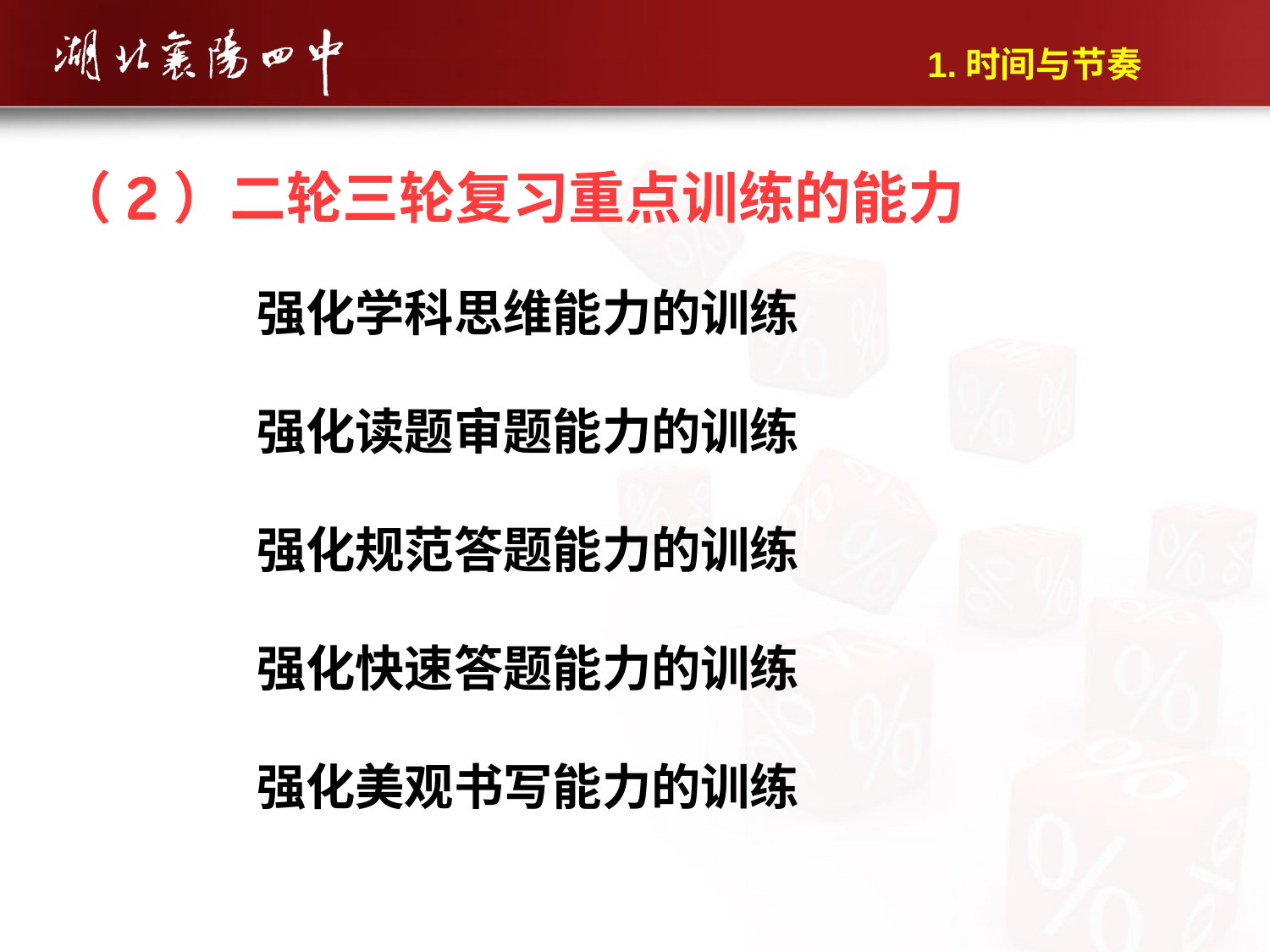

1.时间与节奏
（2）二轮三轮复习重点训练的能力
强化学科思维能力的训练
强化读题审题能力的训练
强化规范答题能力的训练
强化快速答题能力的训练
强化美观书写能力的训练